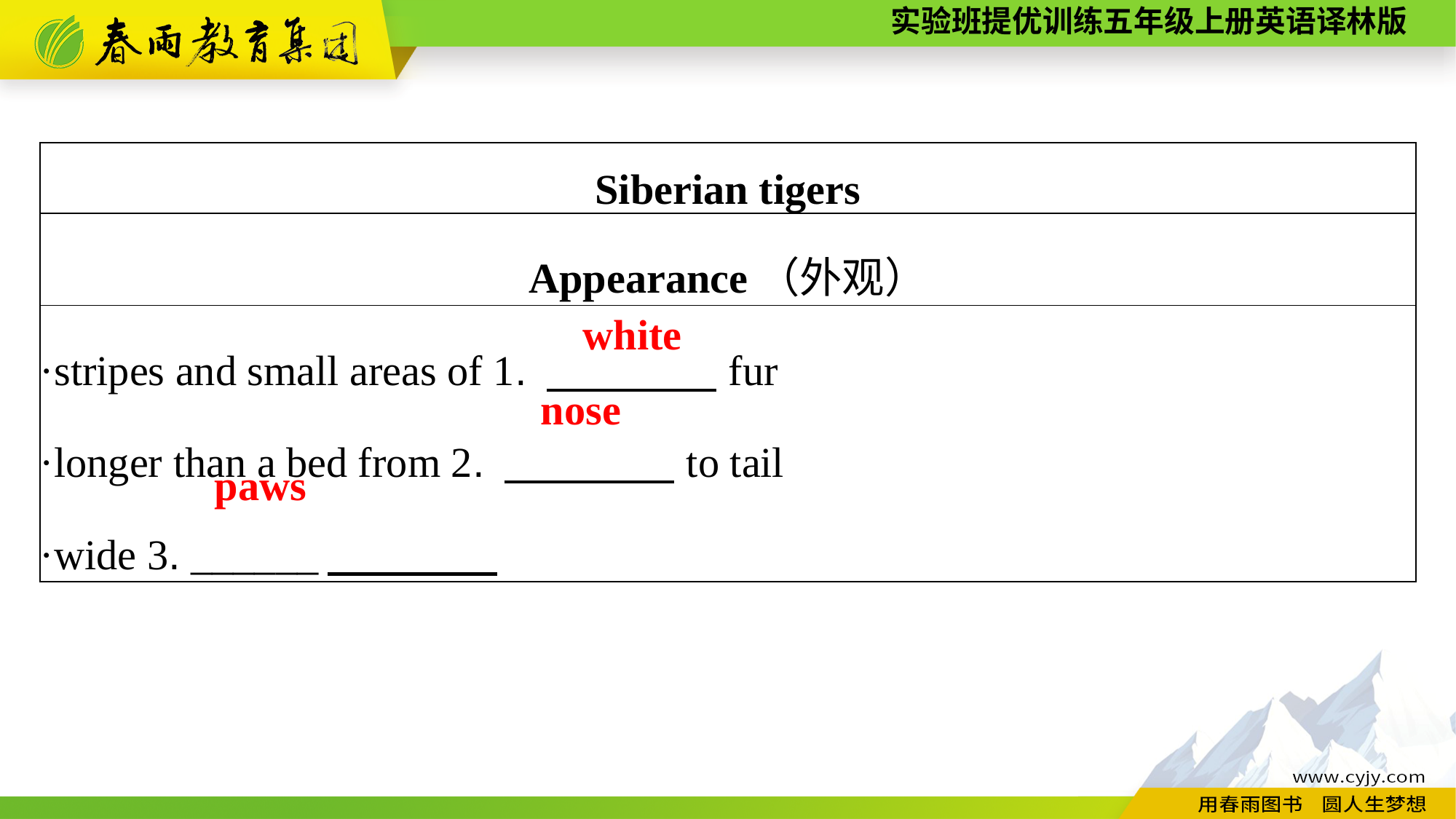

| Siberian tigers |
| --- |
| Appearance（外观） |
| ·stripes and small areas of 1. 　　　　fur ·longer than a bed from 2. 　　　　to tail ·wide 3. \_\_\_\_\_\_ |
white
nose
paws